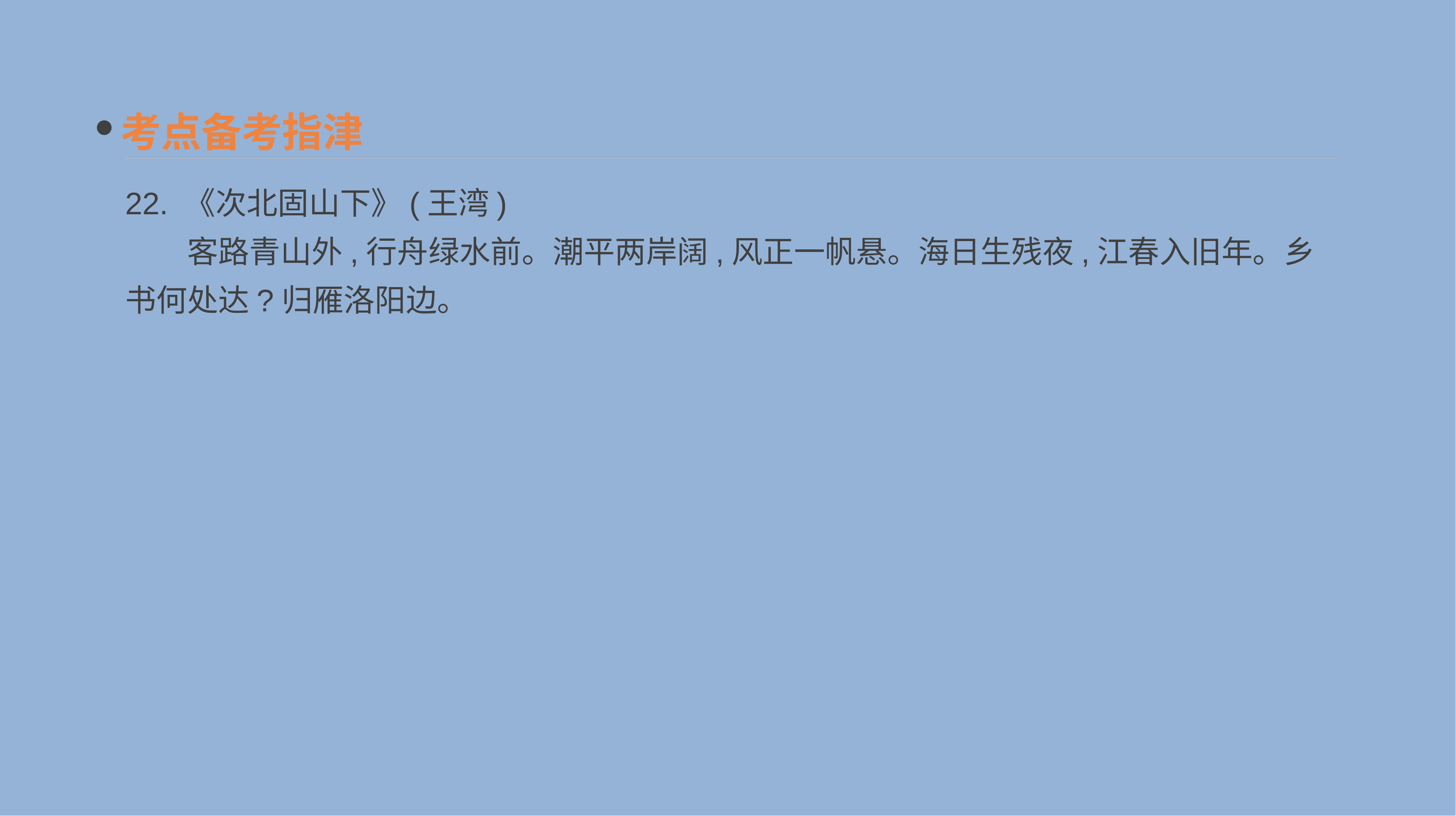

考点备考指津

22. 《次北固山下》(王湾)
　　客路青山外,行舟绿水前。潮平两岸阔,风正一帆悬。海日生残夜,江春入旧年。乡书何处达?归雁洛阳边。